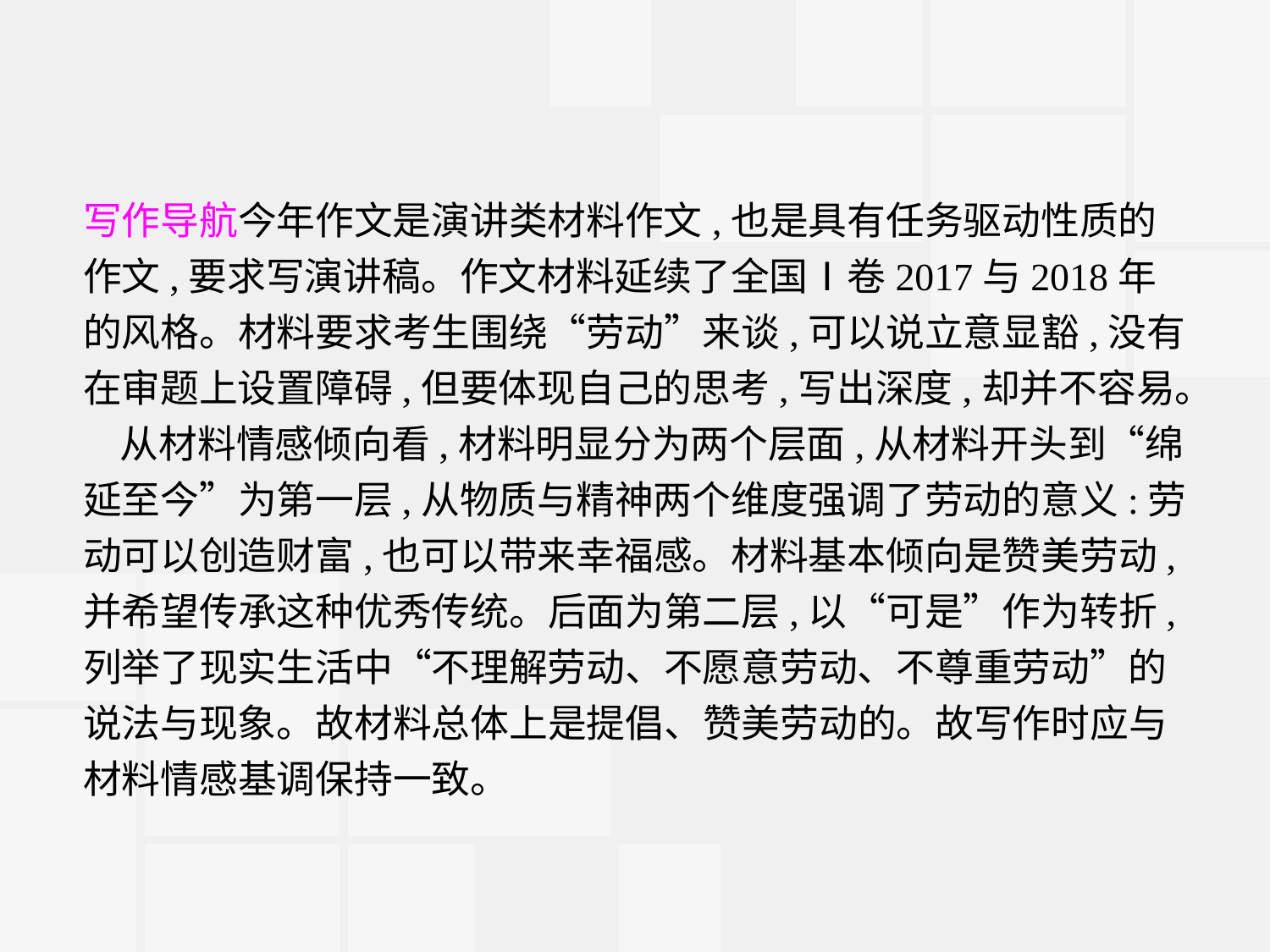

写作导航今年作文是演讲类材料作文,也是具有任务驱动性质的作文,要求写演讲稿。作文材料延续了全国Ⅰ卷2017与2018年的风格。材料要求考生围绕“劳动”来谈,可以说立意显豁,没有在审题上设置障碍,但要体现自己的思考,写出深度,却并不容易。
从材料情感倾向看,材料明显分为两个层面,从材料开头到“绵延至今”为第一层,从物质与精神两个维度强调了劳动的意义:劳动可以创造财富,也可以带来幸福感。材料基本倾向是赞美劳动,并希望传承这种优秀传统。后面为第二层,以“可是”作为转折,列举了现实生活中“不理解劳动、不愿意劳动、不尊重劳动”的说法与现象。故材料总体上是提倡、赞美劳动的。故写作时应与材料情感基调保持一致。